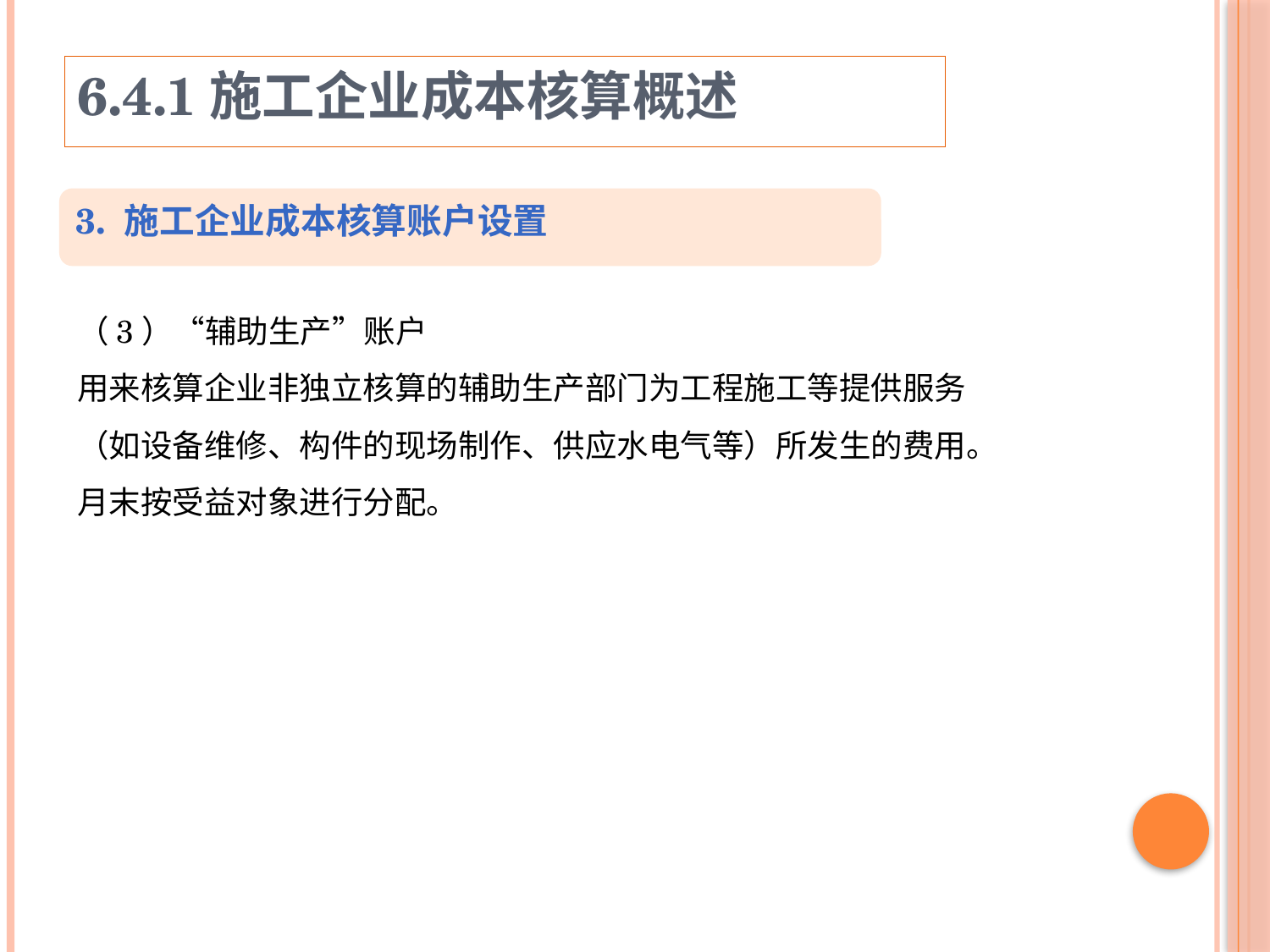

6.4.1施工企业成本核算概述
3. 施工企业成本核算账户设置
（3）“辅助生产”账户
用来核算企业非独立核算的辅助生产部门为工程施工等提供服务（如设备维修、构件的现场制作、供应水电气等）所发生的费用。月末按受益对象进行分配。